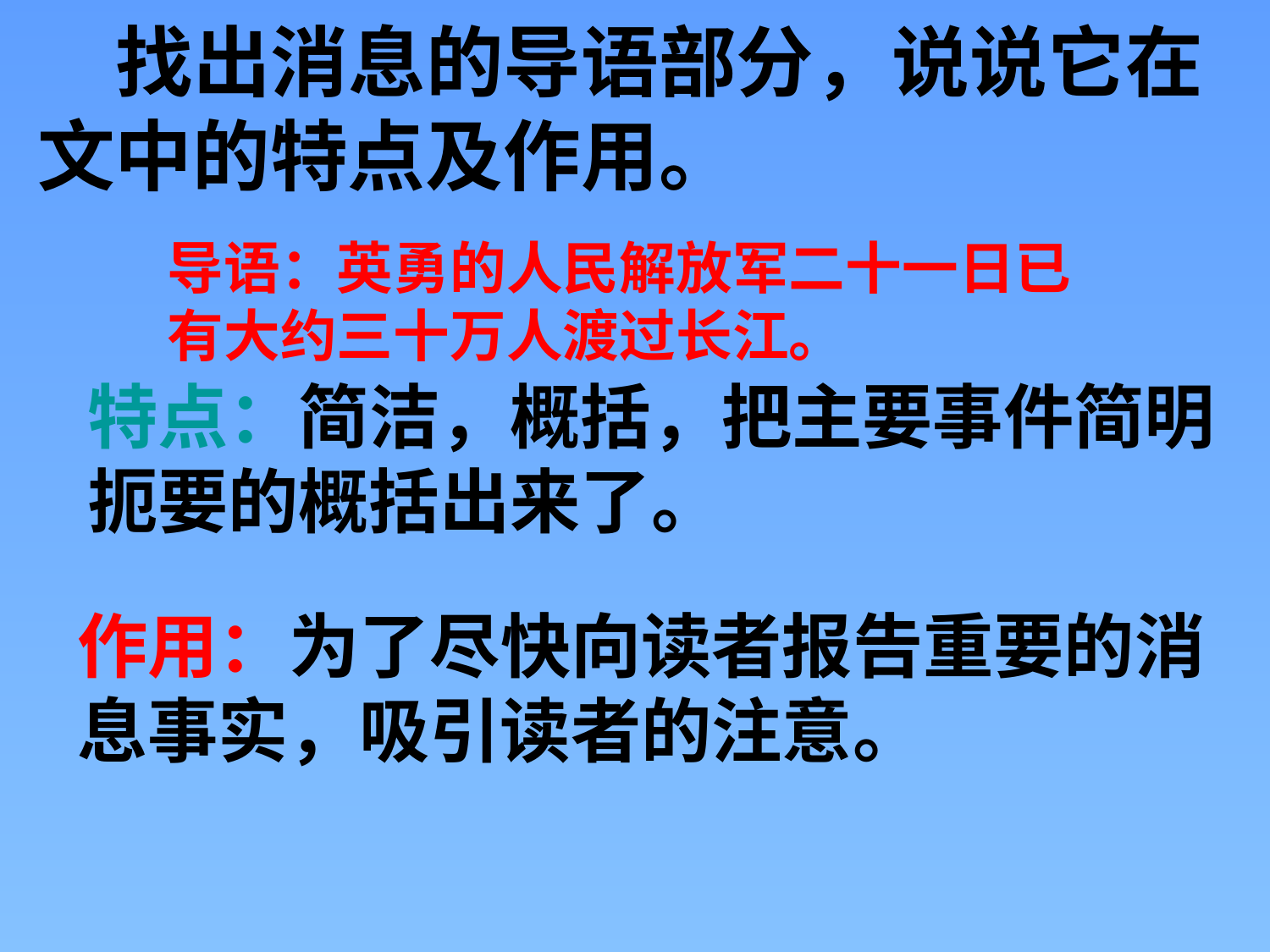

找出消息的导语部分，说说它在文中的特点及作用。
导语：英勇的人民解放军二十一日已有大约三十万人渡过长江。
特点：简洁，概括，把主要事件简明扼要的概括出来了。
作用：为了尽快向读者报告重要的消息事实，吸引读者的注意。